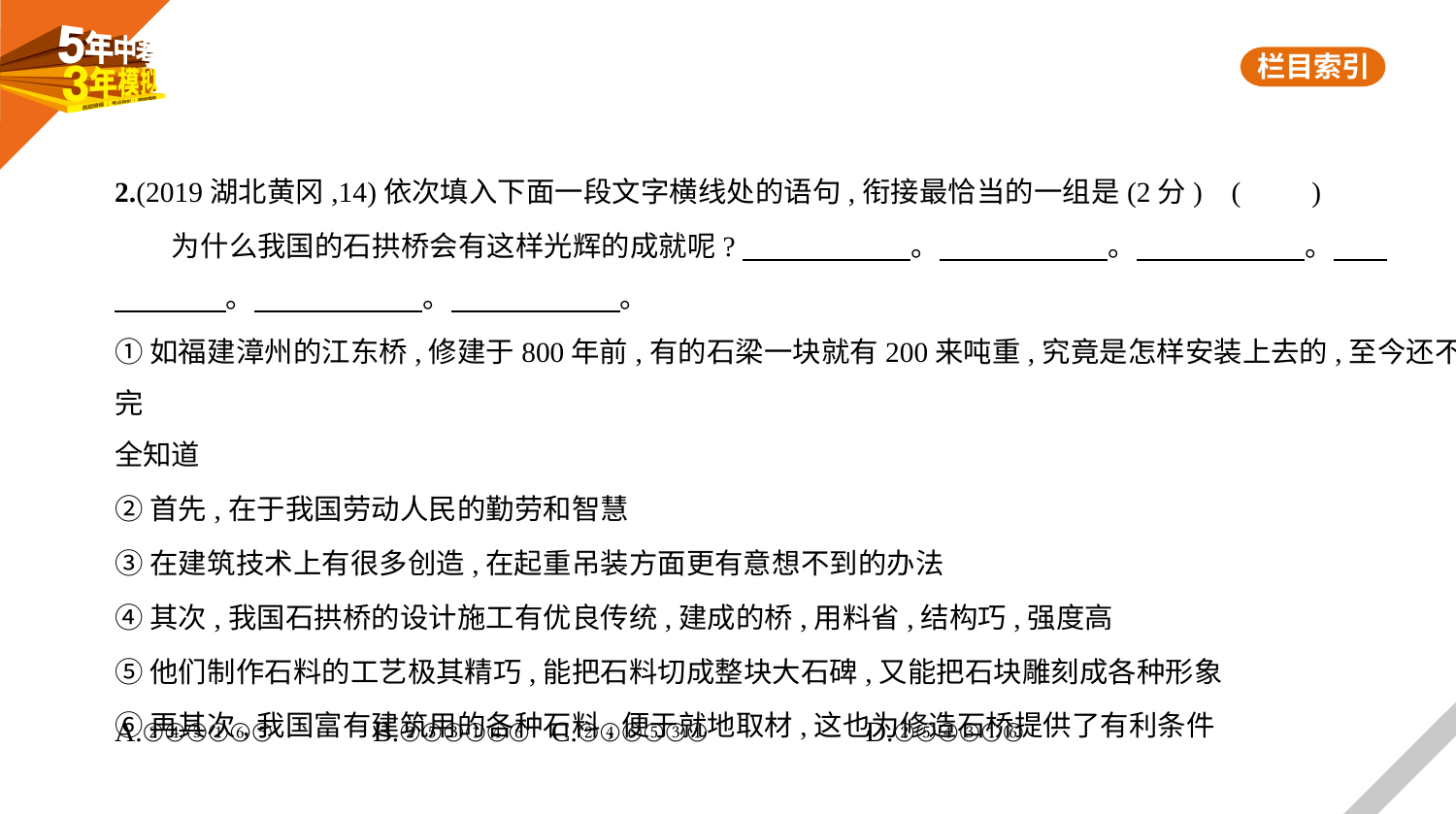

2.(2019湖北黄冈,14)依次填入下面一段文字横线处的语句,衔接最恰当的一组是(2分) (　　)
　　为什么我国的石拱桥会有这样光辉的成就呢?　　　　　    。　　　　　    。　　　　　    。　    
　　　    。　　　　　    。　　　　　    。
①如福建漳州的江东桥,修建于800年前,有的石梁一块就有200来吨重,究竟是怎样安装上去的,至今还不完
全知道
②首先,在于我国劳动人民的勤劳和智慧
③在建筑技术上有很多创造,在起重吊装方面更有意想不到的办法
④其次,我国石拱桥的设计施工有优良传统,建成的桥,用料省,结构巧,强度高
⑤他们制作石料的工艺极其精巧,能把石料切成整块大石碑,又能把石块雕刻成各种形象
⑥再其次,我国富有建筑用的各种石料,便于就地取材,这也为修造石桥提供了有利条件
A.②④③①⑥⑤　　　B.②⑤③①④⑥ 	C.②④⑥⑤③①　　　　　D.②⑤④③①⑥